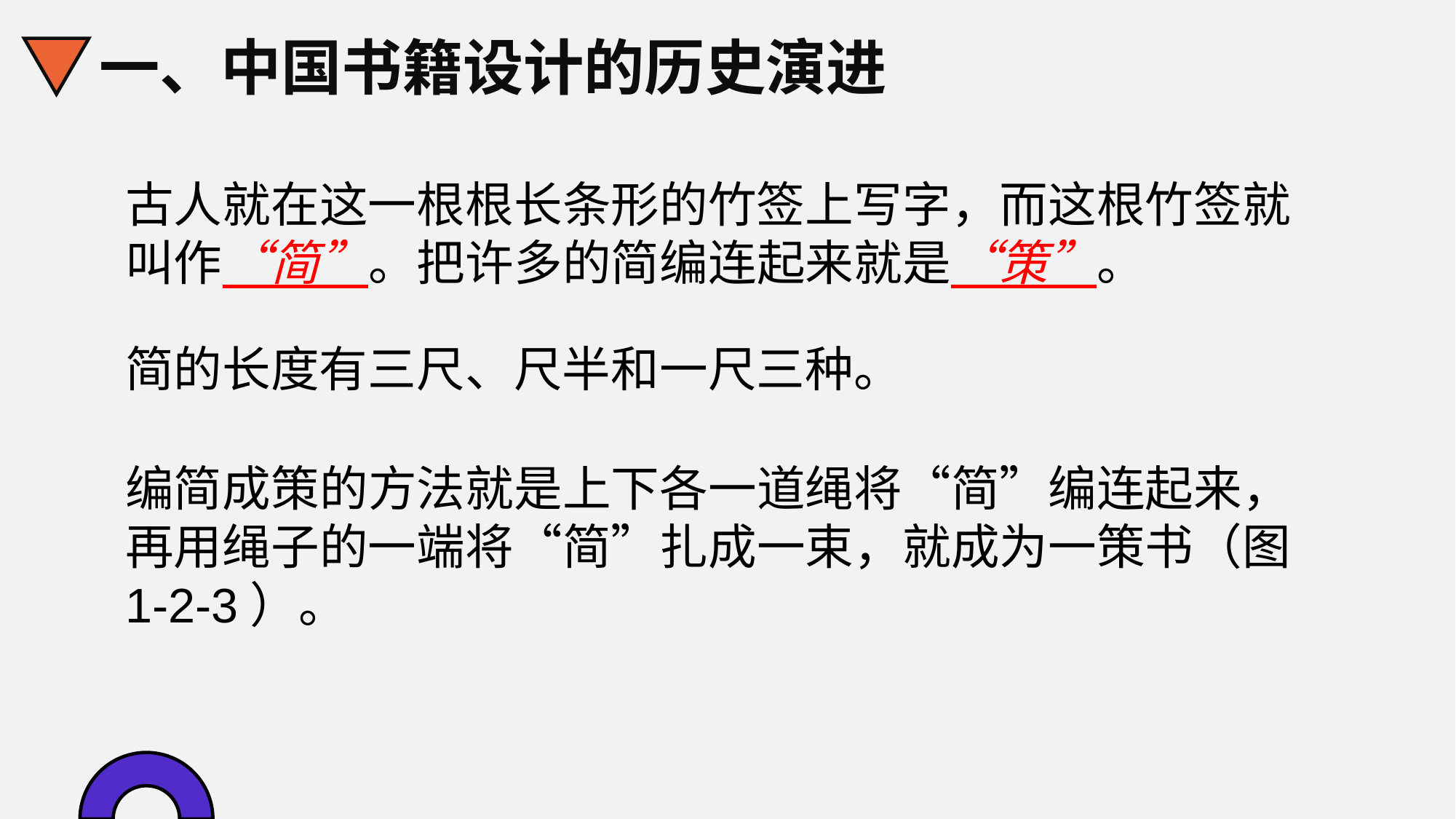

一、中国书籍设计的历史演进

古人就在这一根根长条形的竹签上写字，而这根竹签就叫作“简”。把许多的简编连起来就是“策”。
简的长度有三尺、尺半和一尺三种。
编简成策的方法就是上下各一道绳将“简”编连起来，再用绳子的一端将“简”扎成一束，就成为一策书（图 1-2-3）。